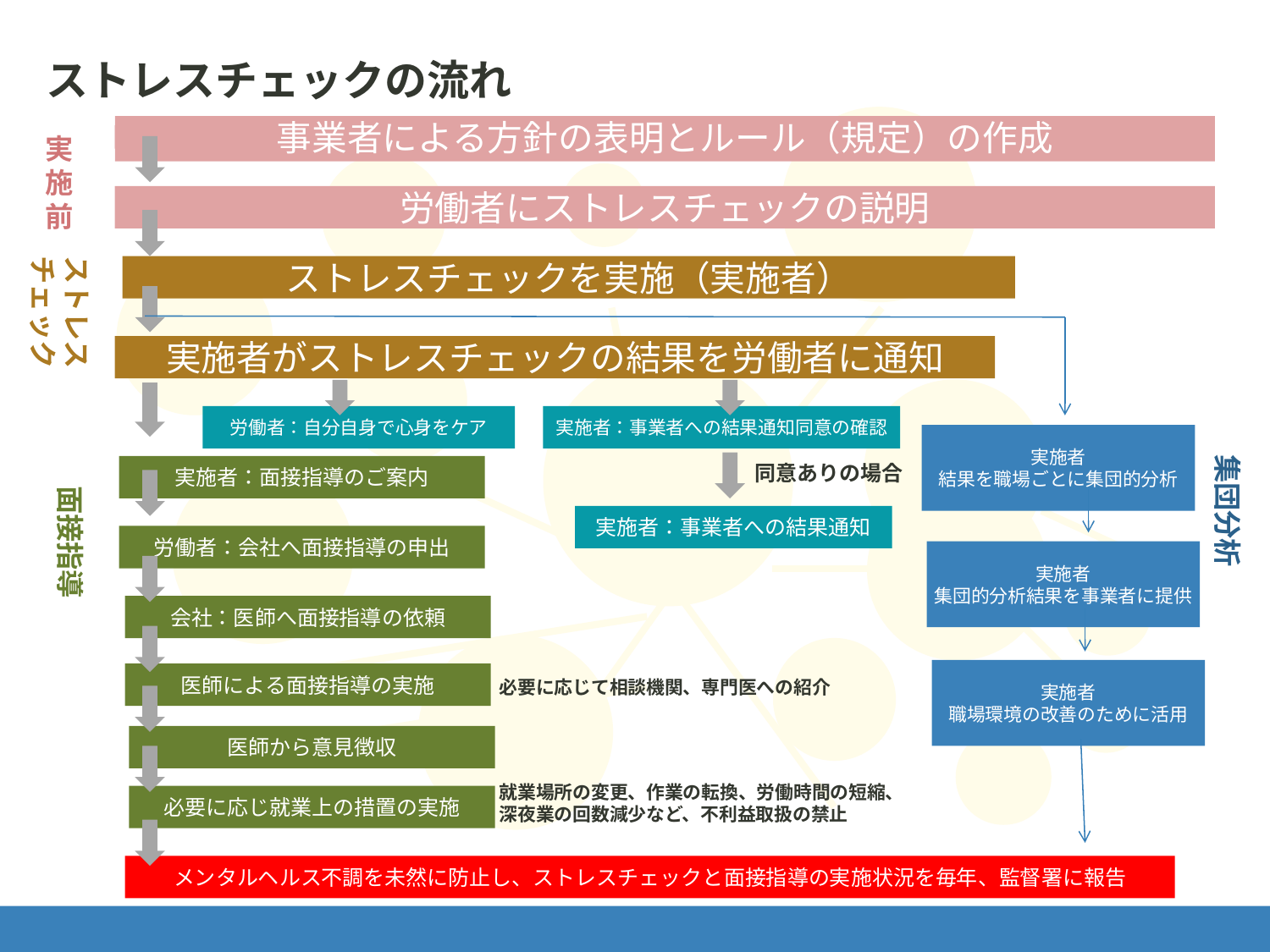

ストレスチェック制度を導入する前に・・・
ストレスチェックの流れ

実施前

事業者による方針の表明とルール（規定）の作成

労働者にストレスチェックの説明

ストレス
チェック
ストレスチェックを実施（実施者）

実施者がストレスチェックの結果を労働者に通知

労働者：自分自身で心身をケア
実施者：事業者への結果通知同意の確認
実施者
結果を職場ごとに集団的分析
同意ありの場合

集団分析
実施者：面接指導のご案内

面接指導
実施者：事業者への結果通知
労働者：会社へ面接指導の申出
実施者
集団的分析結果を事業者に提供

会社：医師へ面接指導の依頼

必要に応じて相談機関、専門医への紹介
実施者
職場環境の改善のために活用
医師による面接指導の実施

医師から意見徴収

就業場所の変更、作業の転換、労働時間の短縮、深夜業の回数減少など、不利益取扱の禁止
必要に応じ就業上の措置の実施

メンタルヘルス不調を未然に防止し、ストレスチェックと面接指導の実施状況を毎年、監督署に報告